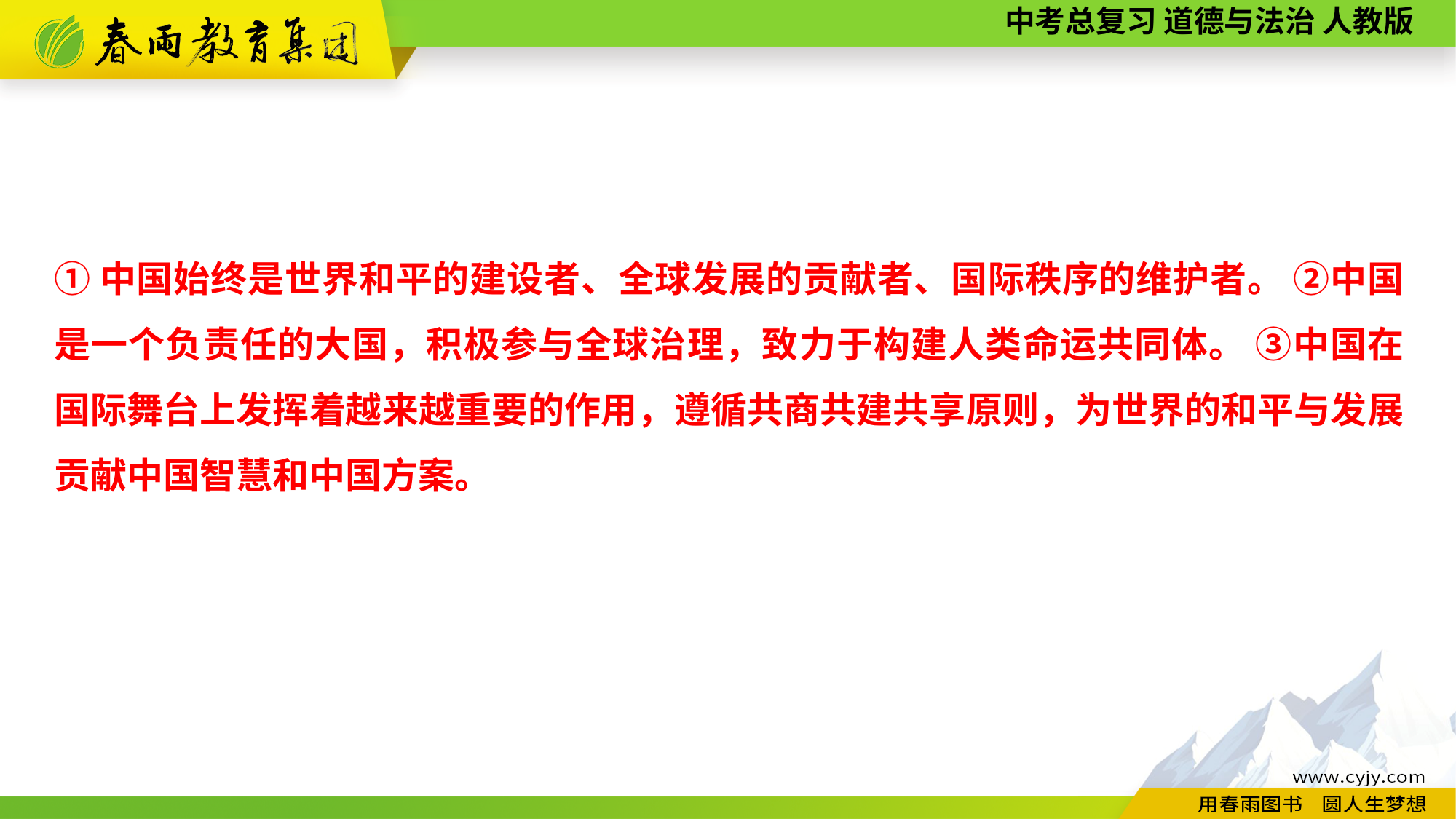

①中国始终是世界和平的建设者、全球发展的贡献者、国际秩序的维护者。 ②中国是一个负责任的大国，积极参与全球治理，致力于构建人类命运共同体。 ③中国在国际舞台上发挥着越来越重要的作用，遵循共商共建共享原则，为世界的和平与发展贡献中国智慧和中国方案。